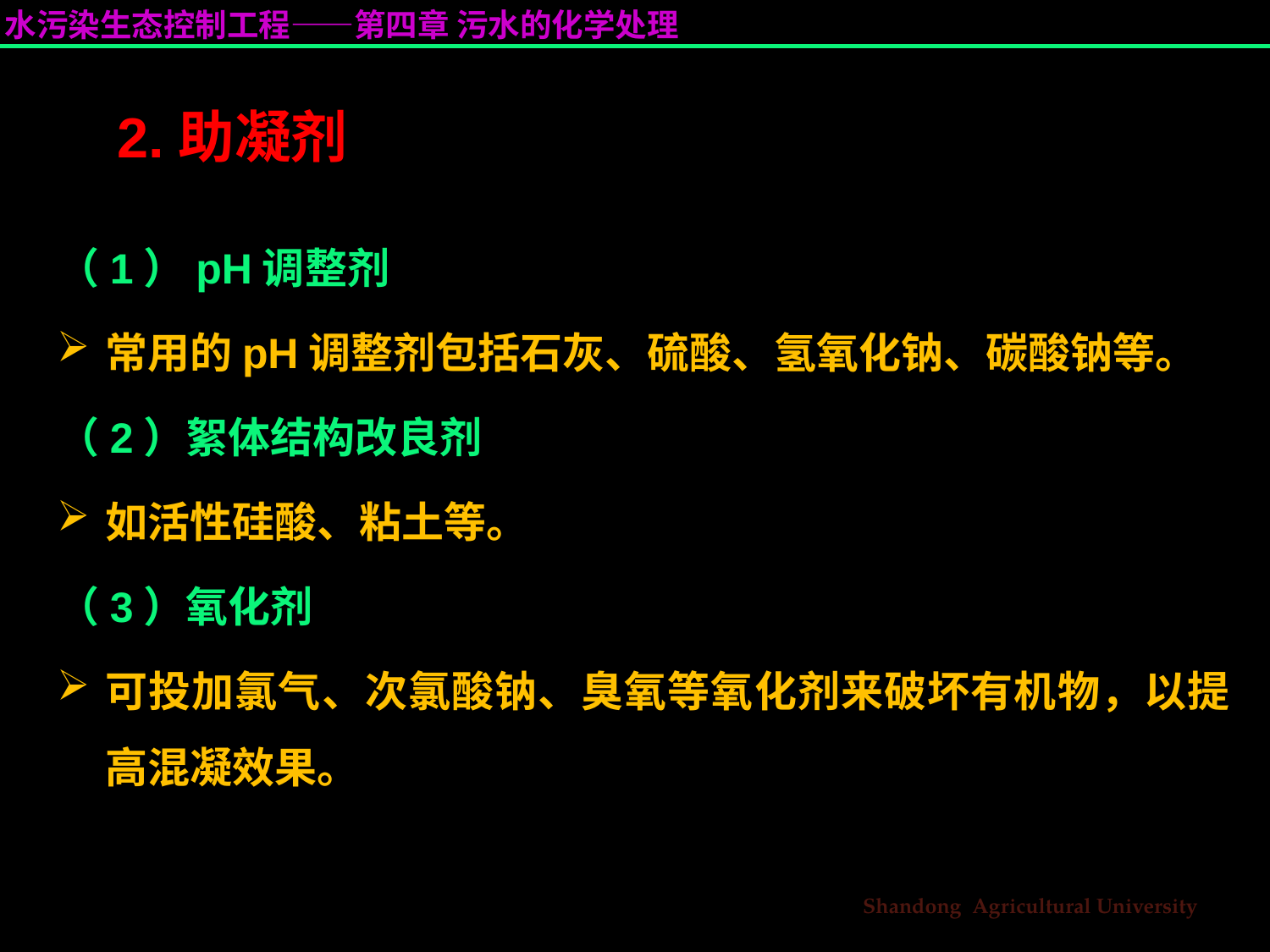

# 2.助凝剂
（1）pH调整剂
常用的pH调整剂包括石灰、硫酸、氢氧化钠、碳酸钠等。
（2）絮体结构改良剂
如活性硅酸、粘土等。
（3）氧化剂
可投加氯气、次氯酸钠、臭氧等氧化剂来破坏有机物，以提高混凝效果。